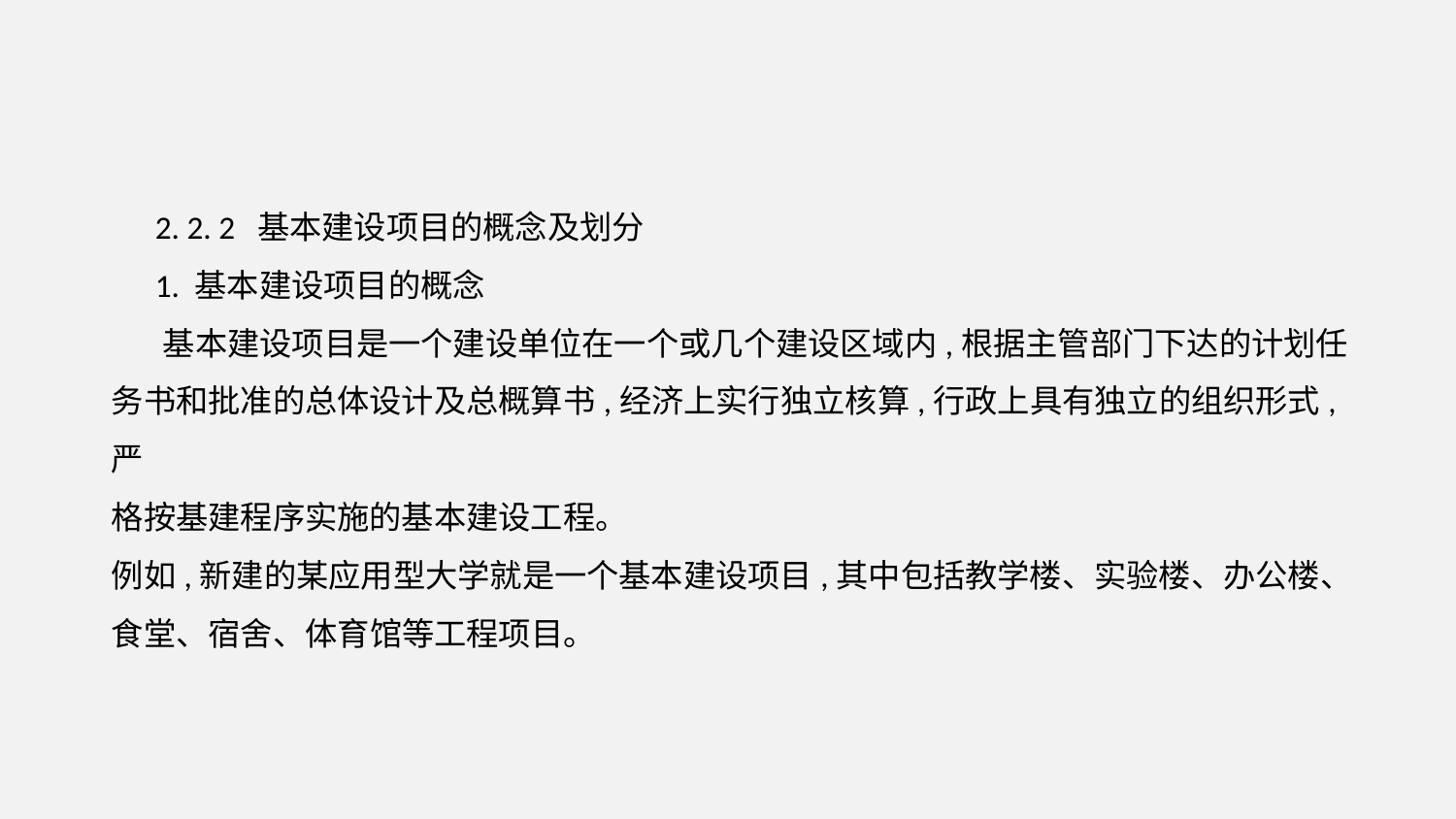

2. 2. 2  基本建设项目的概念及划分
      1. 基本建设项目的概念
      基本建设项目是一个建设单位在一个或几个建设区域内,根据主管部门下达的计划任
务书和批准的总体设计及总概算书,经济上实行独立核算,行政上具有独立的组织形式,严
格按基建程序实施的基本建设工程。
例如,新建的某应用型大学就是一个基本建设项目,其中包括教学楼、实验楼、办公楼、
食堂、宿舍、体育馆等工程项目。